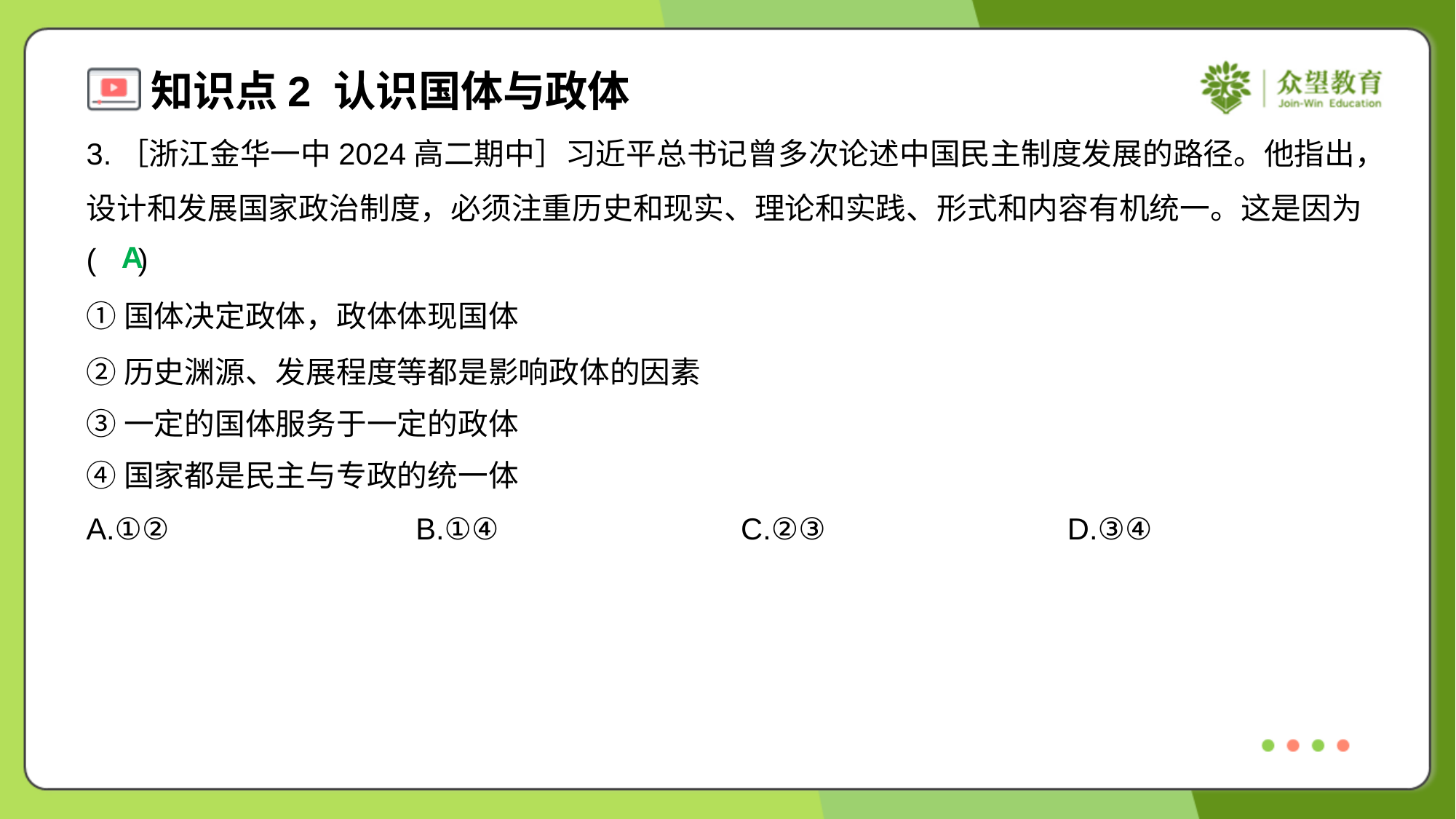

3.［浙江金华一中2024高二期中］习近平总书记曾多次论述中国民主制度发展的路径。他指出，
设计和发展国家政治制度，必须注重历史和现实、理论和实践、形式和内容有机统一。这是因为
(     )
A
①国体决定政体，政体体现国体
②历史渊源、发展程度等都是影响政体的因素
③一定的国体服务于一定的政体
④国家都是民主与专政的统一体
A.①②	B.①④	C.②③	D.③④